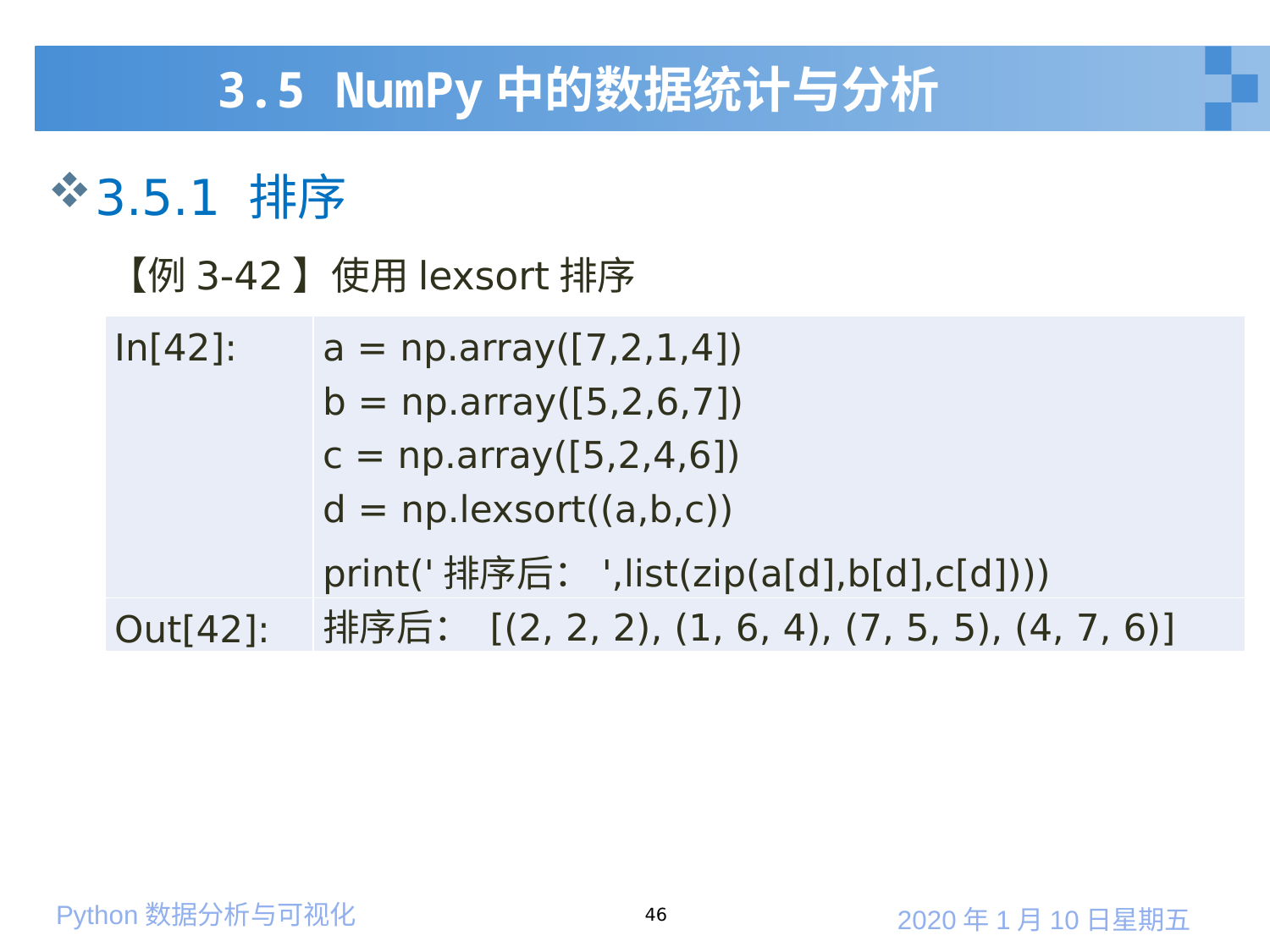

# 3.5 NumPy中的数据统计与分析
3.5.1 排序
     【例3-42】使用lexsort排序
| In[42]: | a = np.array([7,2,1,4]) b = np.array([5,2,6,7]) c = np.array([5,2,4,6]) d = np.lexsort((a,b,c)) print('排序后：',list(zip(a[d],b[d],c[d]))) |
| --- | --- |
| Out[42]: | 排序后： [(2, 2, 2), (1, 6, 4), (7, 5, 5), (4, 7, 6)] |
46
2020年1月10日星期五